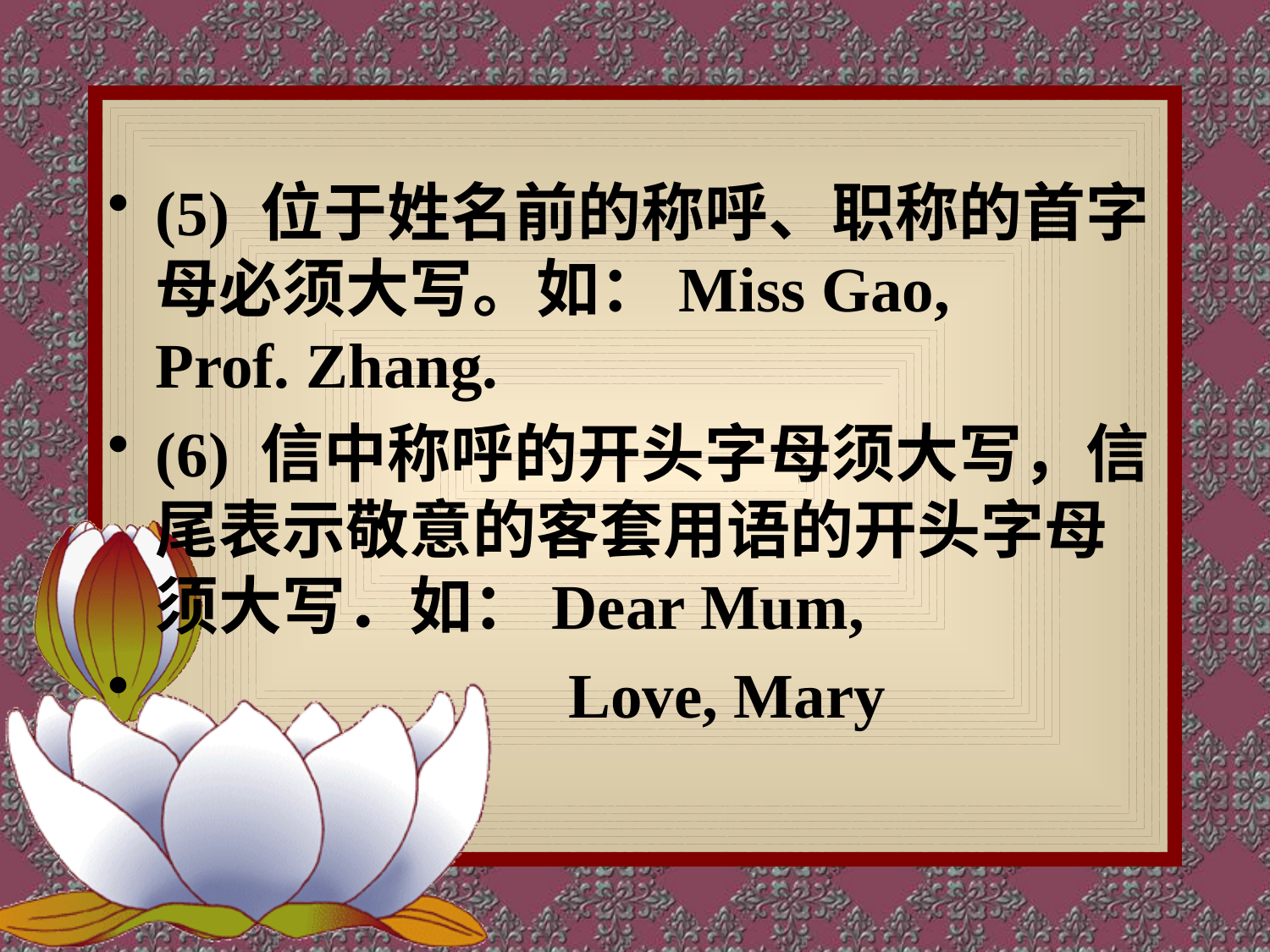

(5) 位于姓名前的称呼、职称的首字母必须大写。如：Miss Gao,        Prof. Zhang.
(6) 信中称呼的开头字母须大写，信尾表示敬意的客套用语的开头字母须大写．如：Dear Mum,
                          Love, Mary